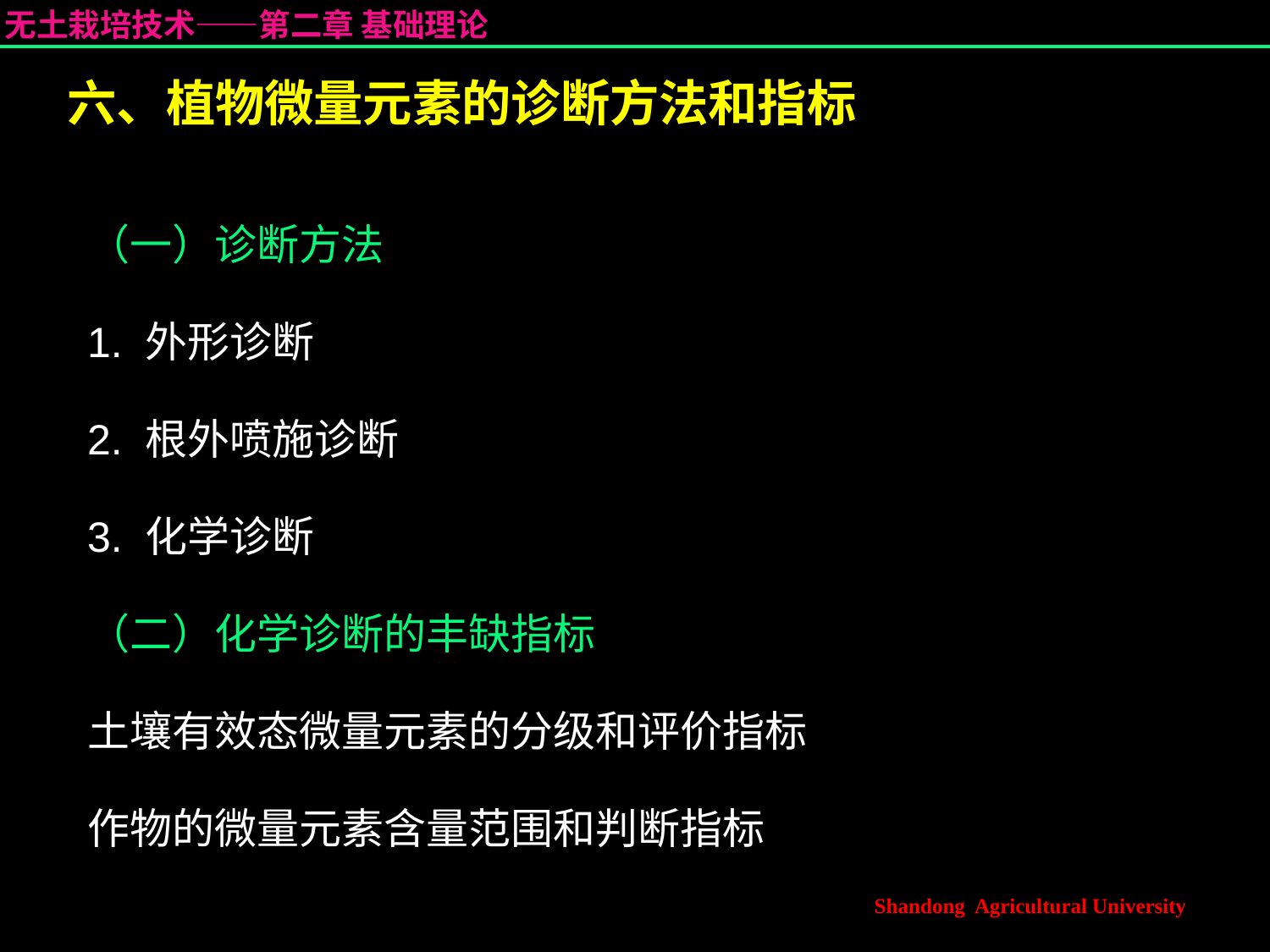

六、植物微量元素的诊断方法和指标
（一）诊断方法
1. 外形诊断
2. 根外喷施诊断
3. 化学诊断
（二）化学诊断的丰缺指标
土壤有效态微量元素的分级和评价指标
作物的微量元素含量范围和判断指标